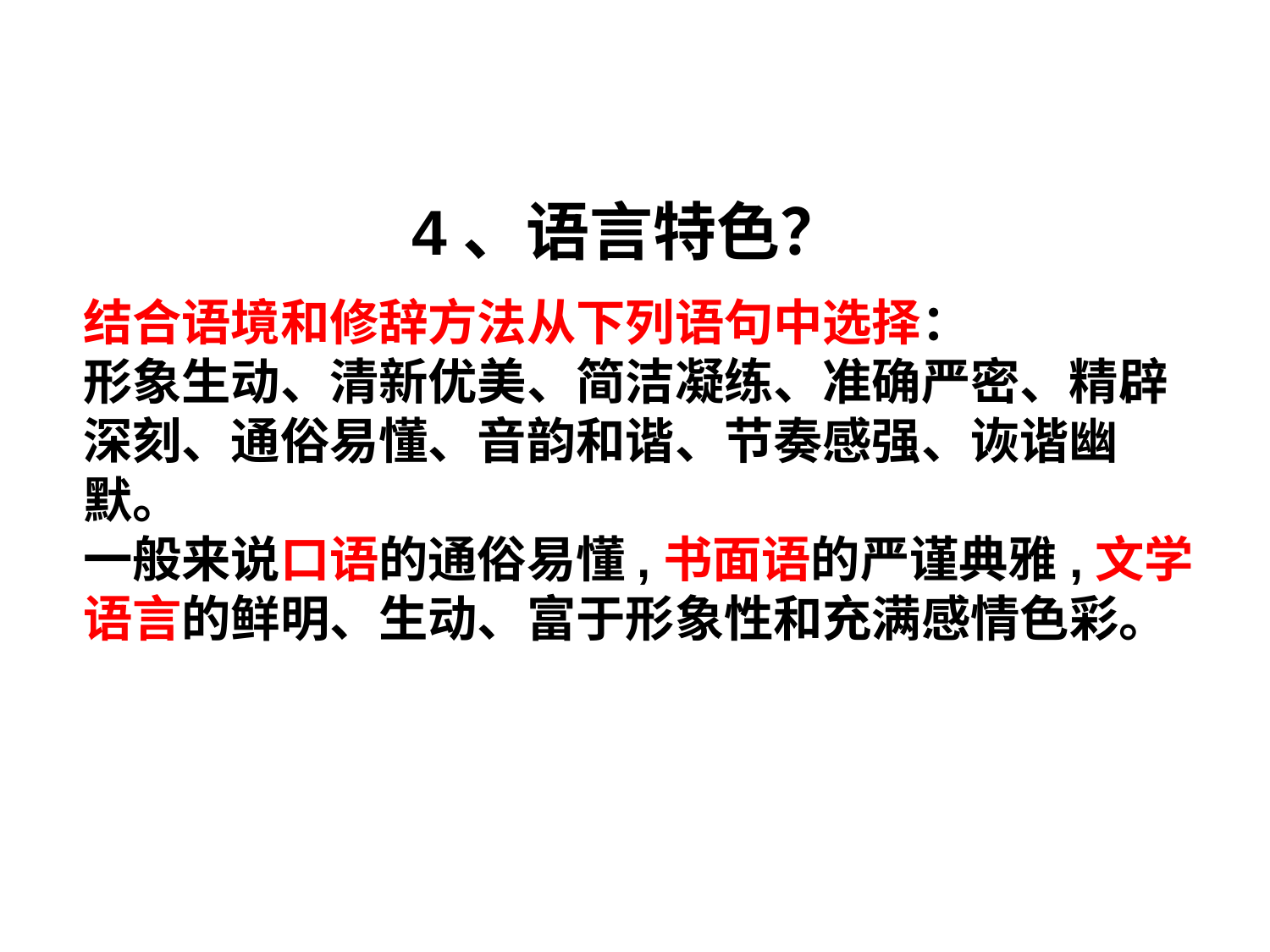

4、语言特色？
结合语境和修辞方法从下列语句中选择：
形象生动、清新优美、简洁凝练、准确严密、精辟深刻、通俗易懂、音韵和谐、节奏感强、诙谐幽默。
一般来说口语的通俗易懂,书面语的严谨典雅,文学语言的鲜明、生动、富于形象性和充满感情色彩。